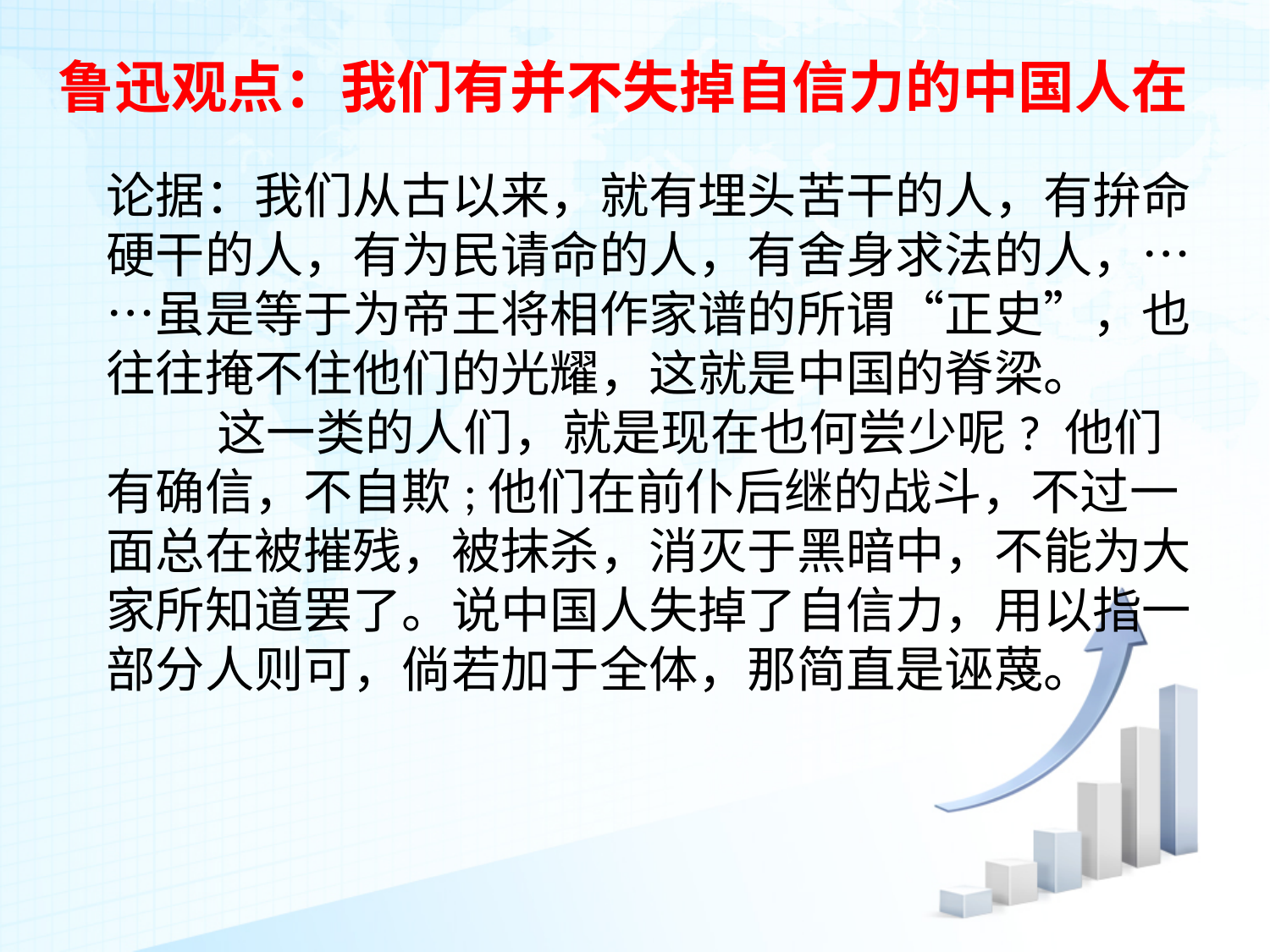

鲁迅观点：我们有并不失掉自信力的中国人在
论据：我们从古以来，就有埋头苦干的人，有拚命硬干的人，有为民请命的人，有舍身求法的人，……虽是等于为帝王将相作家谱的所谓“正史”，也往往掩不住他们的光耀，这就是中国的脊梁。
         这一类的人们，就是现在也何尝少呢? 他们有确信，不自欺;他们在前仆后继的战斗，不过一面总在被摧残，被抹杀，消灭于黑暗中，不能为大家所知道罢了。说中国人失掉了自信力，用以指一部分人则可，倘若加于全体，那简直是诬蔑。